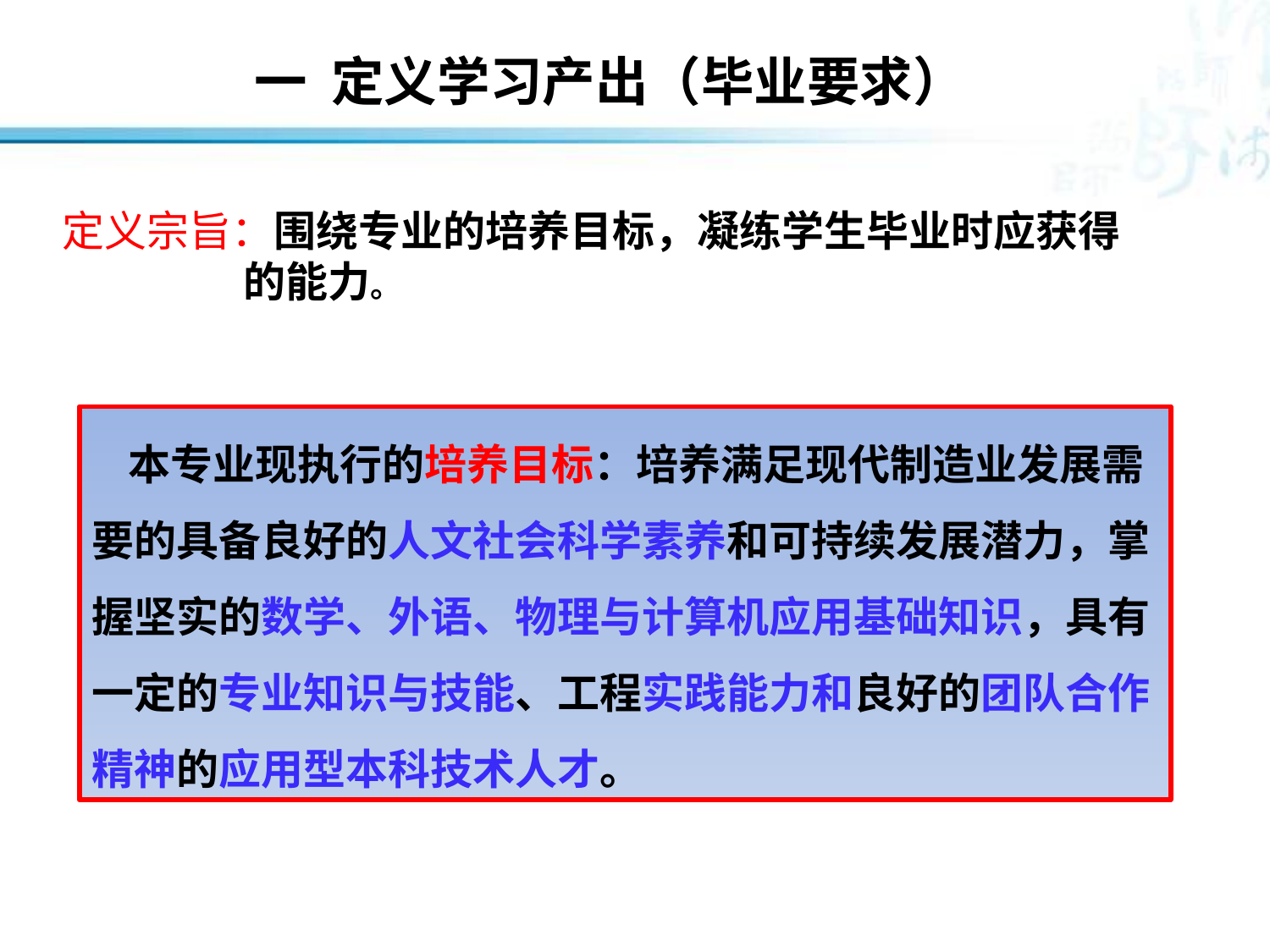

# 一  定义学习产出（毕业要求）
定义宗旨：围绕专业的培养目标，凝练学生毕业时应获得
                  的能力。
    本专业现执行的培养目标：培养满足现代制造业发展需要的具备良好的人文社会科学素养和可持续发展潜力，掌握坚实的数学、外语、物理与计算机应用基础知识，具有一定的专业知识与技能、工程实践能力和良好的团队合作精神的应用型本科技术人才。